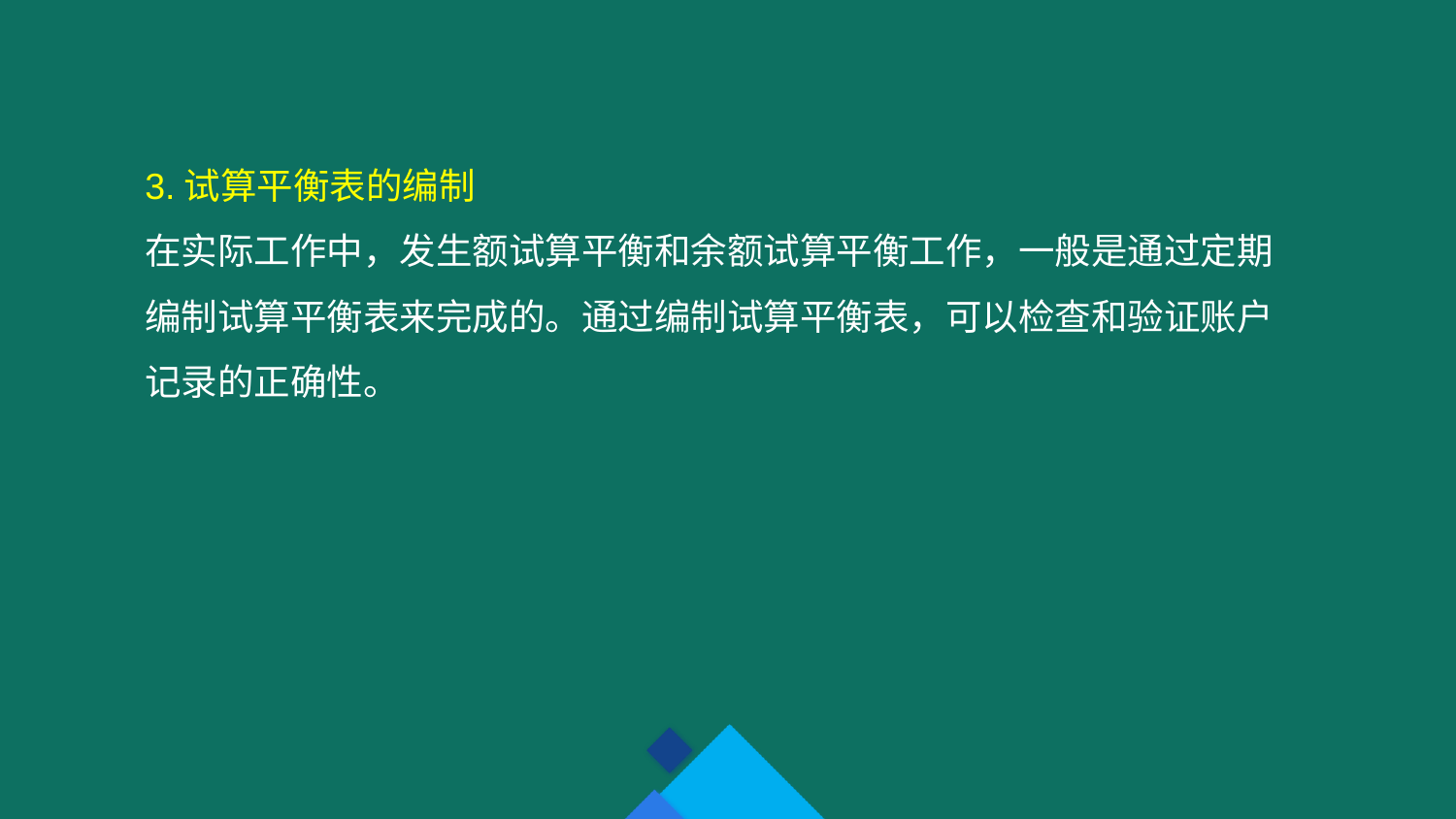

3.试算平衡表的编制
在实际工作中，发生额试算平衡和余额试算平衡工作，一般是通过定期编制试算平衡表来完成的。通过编制试算平衡表，可以检查和验证账户记录的正确性。